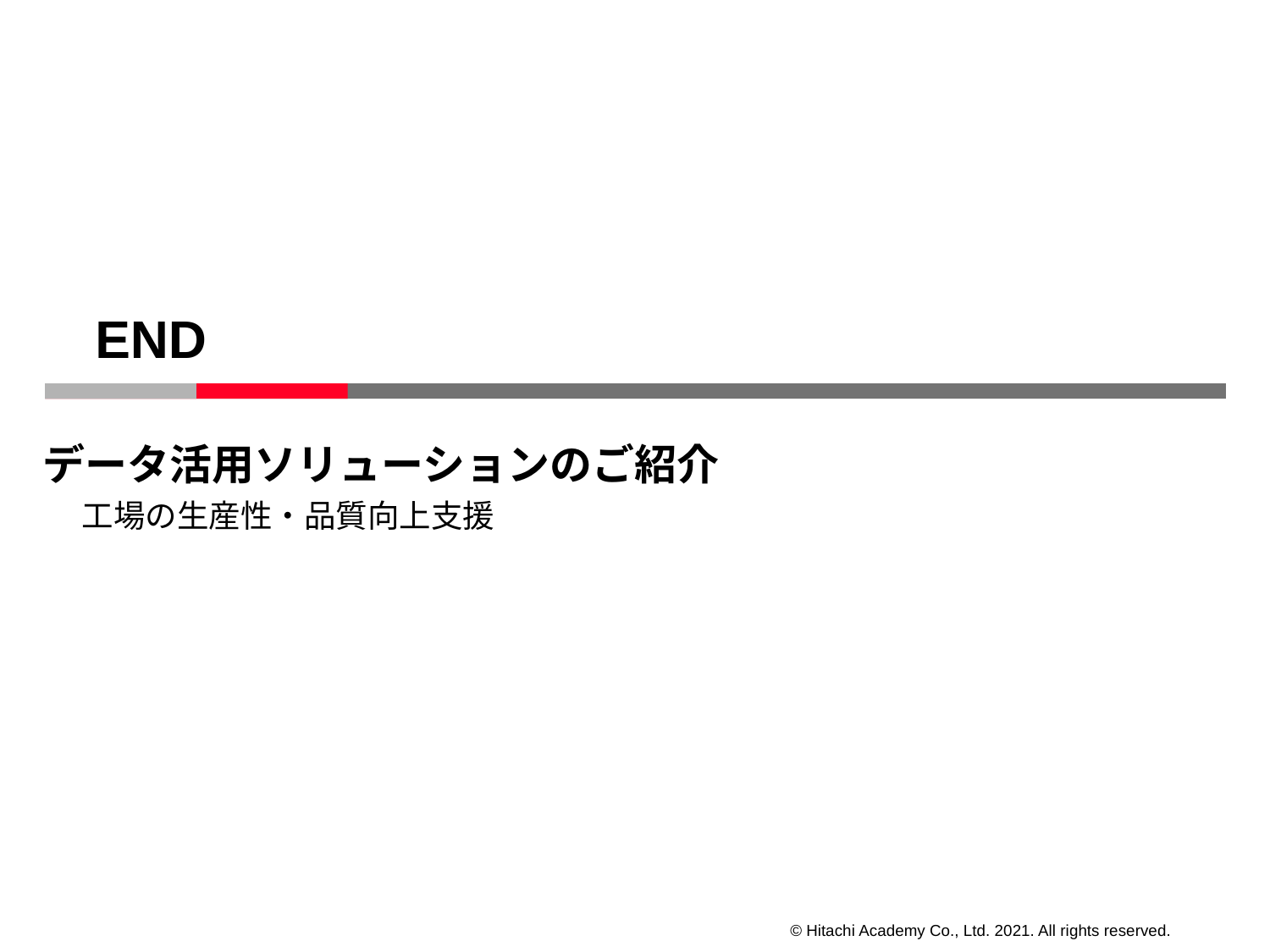

END
データ活用ソリューションのご紹介
データ活用ソリューションのご紹介
工場の生産性・品質向上支援